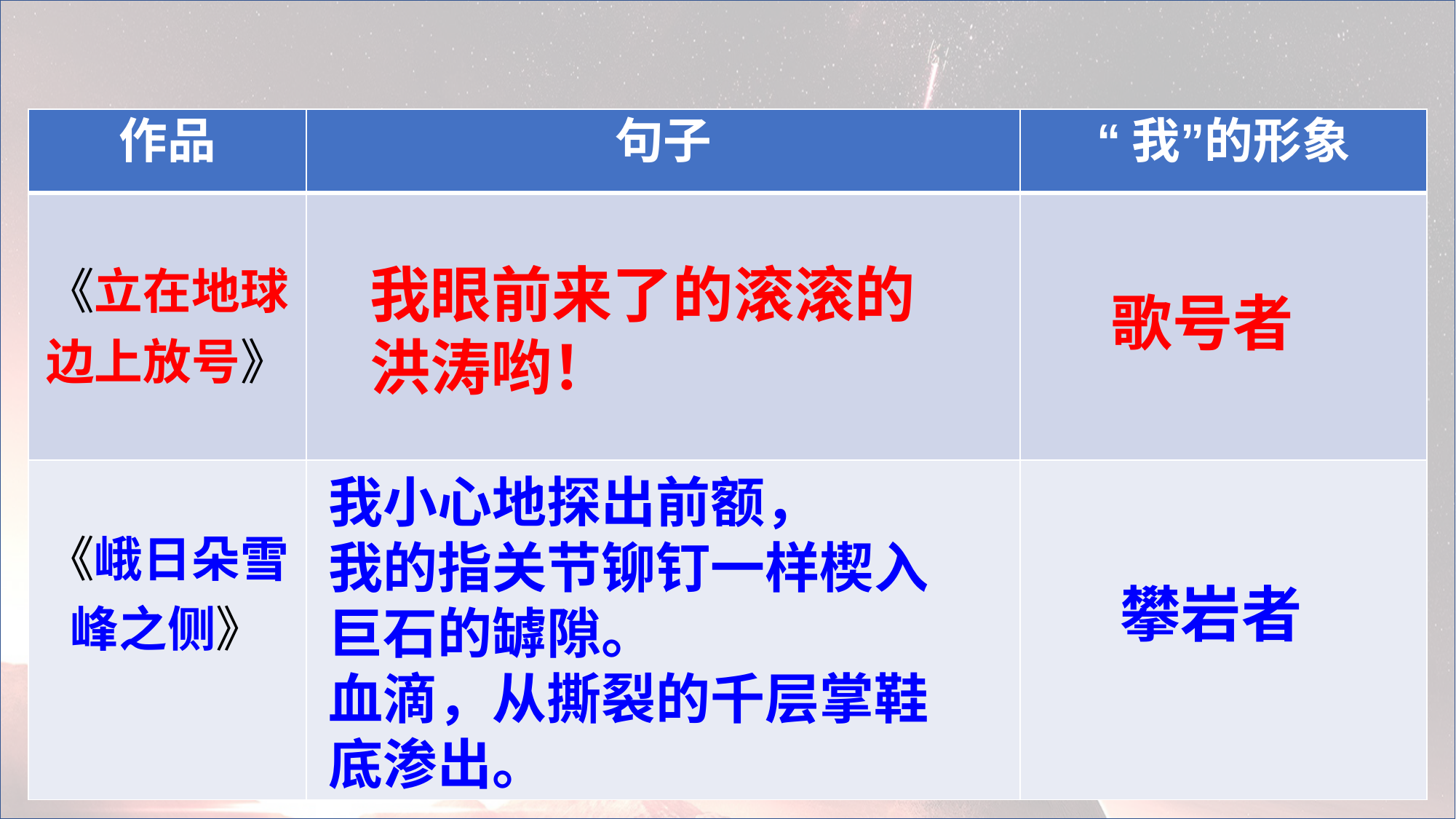

| 作品 | 句子 | “我”的形象 |
| --- | --- | --- |
| 《立在地球边上放号》 |  |  |
| 《峨日朵雪峰之侧》 |  |  |
我眼前来了的滚滚的洪涛哟！

歌号者

我小心地探出前额，
我的指关节铆钉一样楔入巨石的罅隙。
血滴，从撕裂的千层掌鞋底渗出。
攀岩者